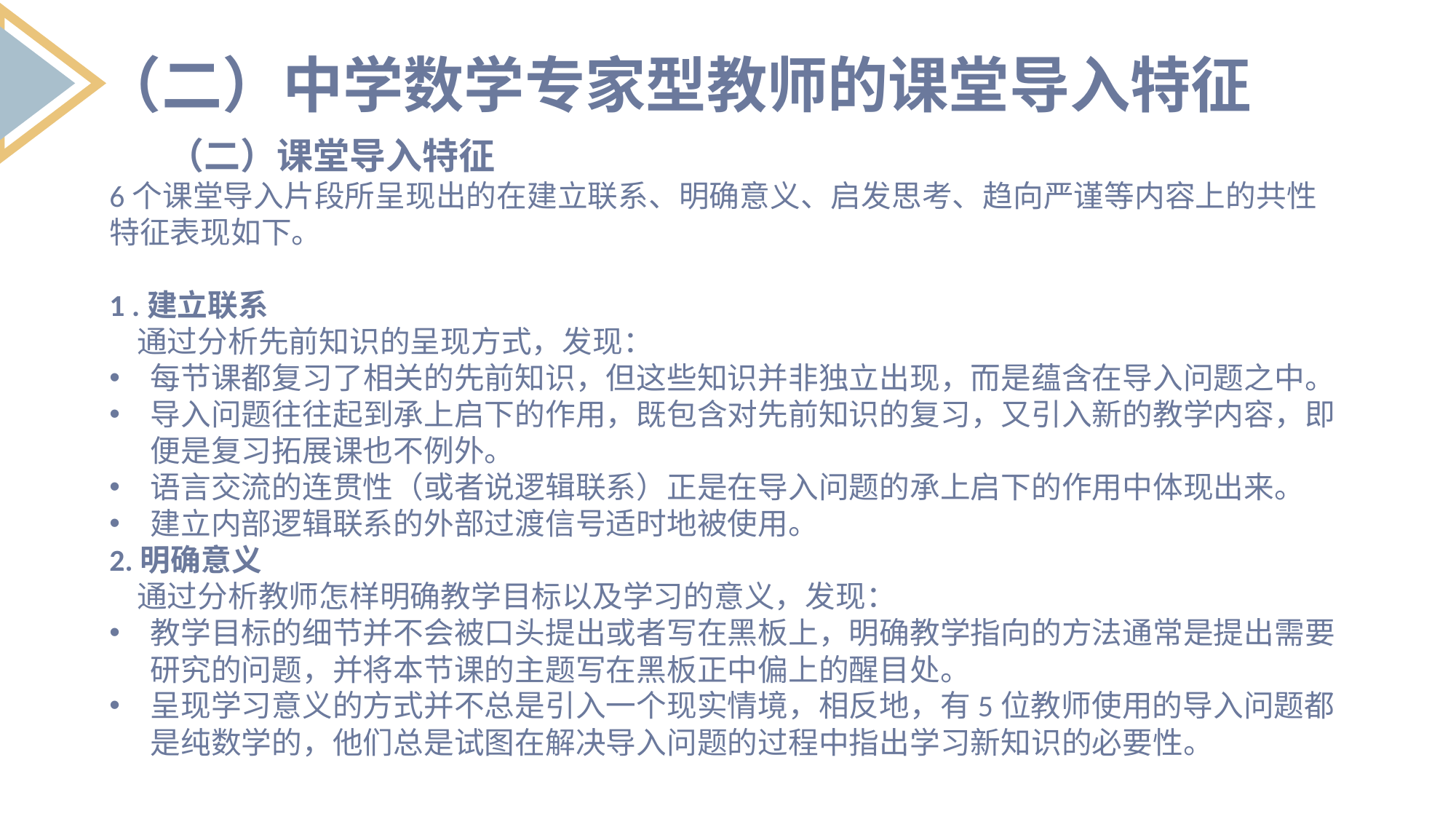

（二）中学数学专家型教师的课堂导入特征

      （二）课堂导入特征
6个课堂导入片段所呈现出的在建立联系、明确意义、启发思考、趋向严谨等内容上的共性特征表现如下。

1 .建立联系
   通过分析先前知识的呈现方式，发现：
每节课都复习了相关的先前知识，但这些知识并非独立出现，而是蕴含在导入问题之中。
导入问题往往起到承上启下的作用，既包含对先前知识的复习，又引入新的教学内容，即便是复习拓展课也不例外。
语言交流的连贯性（或者说逻辑联系）正是在导入问题的承上启下的作用中体现出来。
建立内部逻辑联系的外部过渡信号适时地被使用。
2.明确意义
   通过分析教师怎样明确教学目标以及学习的意义，发现：
教学目标的细节并不会被口头提出或者写在黑板上，明确教学指向的方法通常是提出需要研究的问题，并将本节课的主题写在黑板正中偏上的醒目处。
呈现学习意义的方式并不总是引入一个现实情境，相反地，有5位教师使用的导入问题都是纯数学的，他们总是试图在解决导入问题的过程中指出学习新知识的必要性。